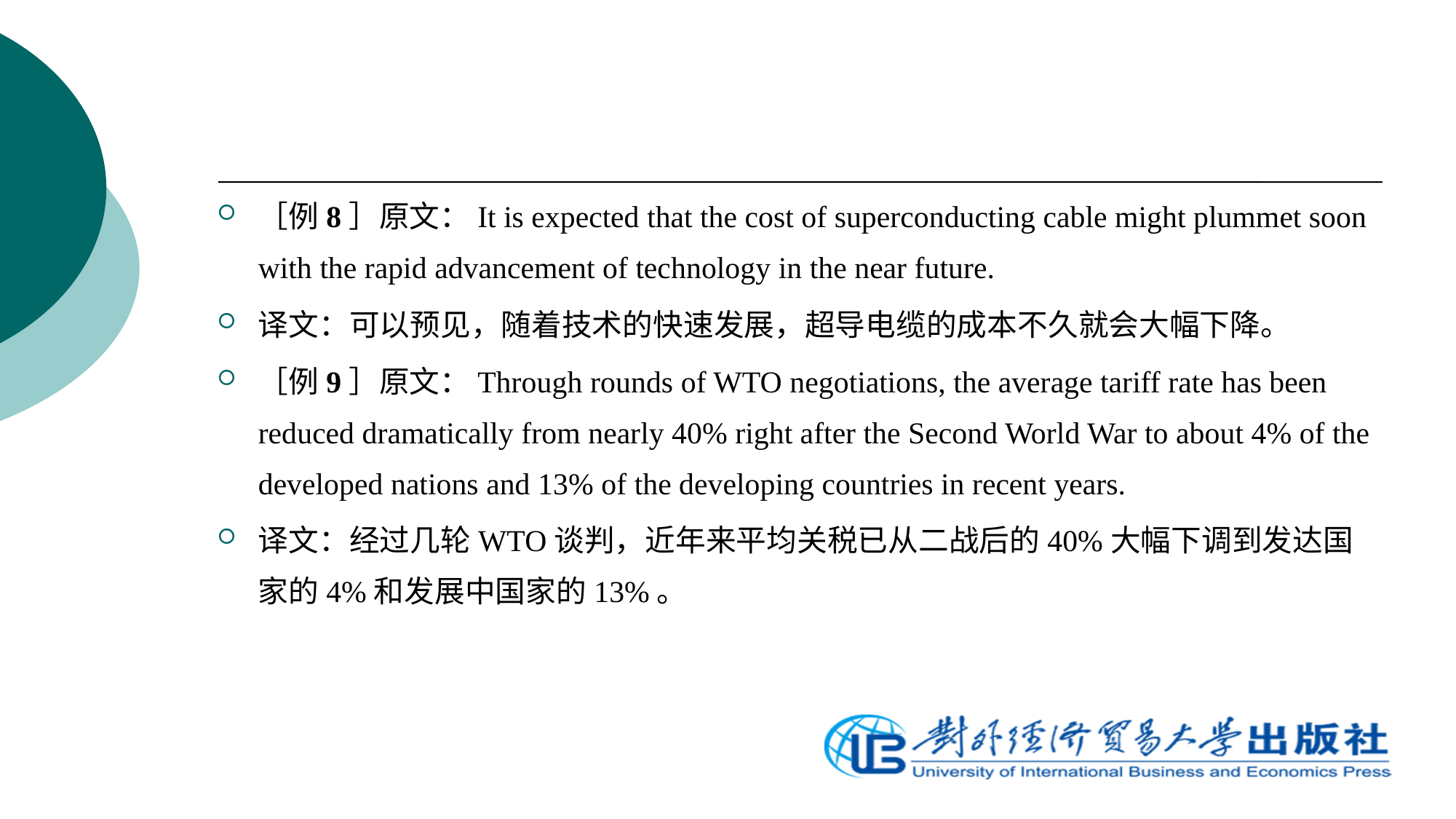

［例8］原文：It is expected that the cost of superconducting cable might plummet soon with the rapid advancement of technology in the near future.
译文：可以预见，随着技术的快速发展，超导电缆的成本不久就会大幅下降。
［例9］原文：Through rounds of WTO negotiations, the average tariff rate has been reduced dramatically from nearly 40% right after the Second World War to about 4% of the developed nations and 13% of the developing countries in recent years.
译文：经过几轮WTO谈判，近年来平均关税已从二战后的40%大幅下调到发达国家的4%和发展中国家的13%。